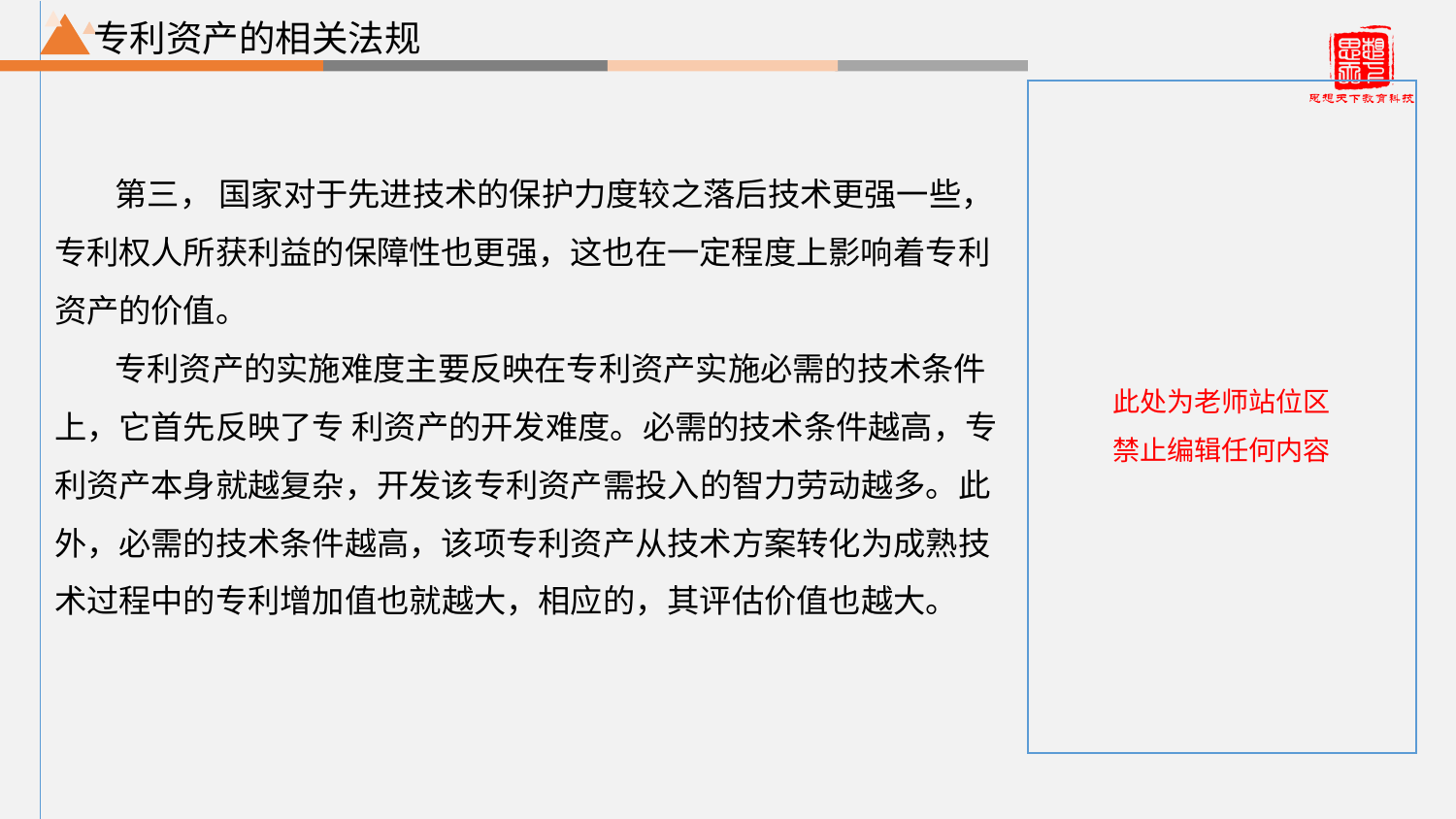

专利资产的相关法规
第三， 国家对于先进技术的保护力度较之落后技术更强一些，专利权人所获利益的保障性也更强，这也在一定程度上影响着专利资产的价值。
专利资产的实施难度主要反映在专利资产实施必需的技术条件上，它首先反映了专 利资产的开发难度。必需的技术条件越高，专利资产本身就越复杂，开发该专利资产需投入的智力劳动越多。此外，必需的技术条件越高，该项专利资产从技术方案转化为成熟技术过程中的专利增加值也就越大，相应的，其评估价值也越大。
80